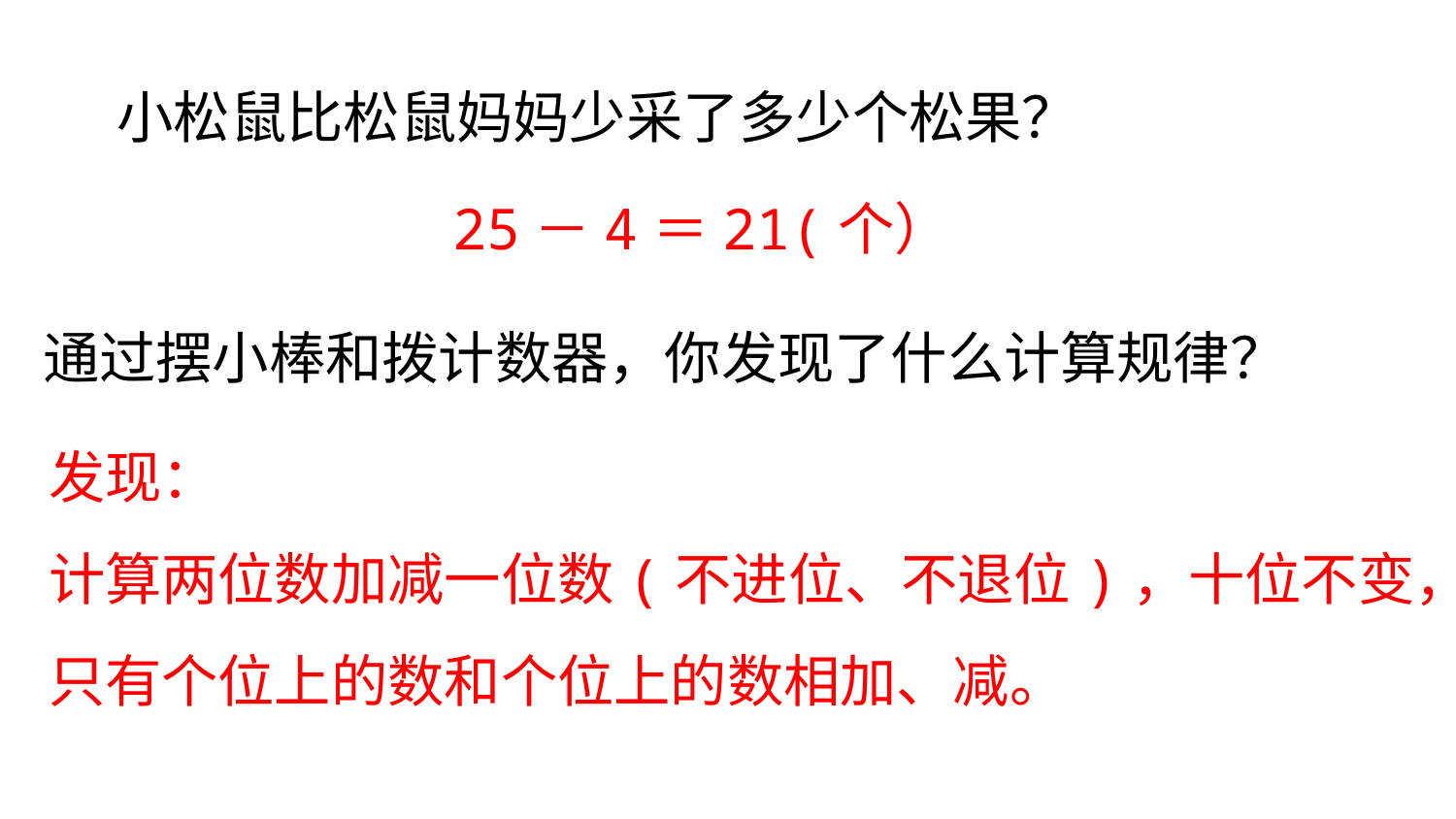

小松鼠比松鼠妈妈少采了多少个松果？
25－4＝21(个）
通过摆小棒和拨计数器，你发现了什么计算规律？
发现：
计算两位数加减一位数(不进位、不退位)，十位不变，只有个位上的数和个位上的数相加、减。